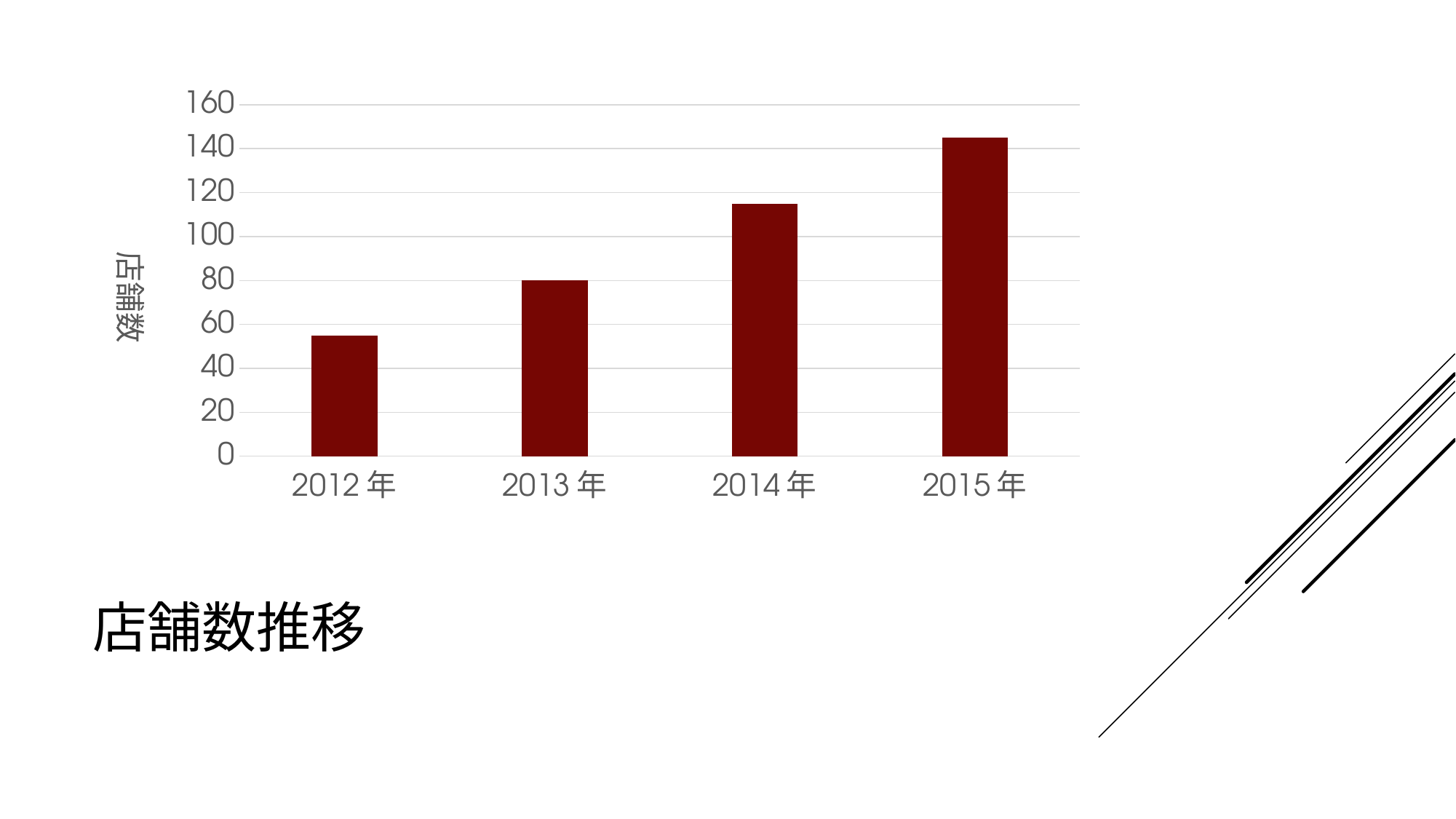

### Chart

| Category | 系列 1 |
|---|---|
| 2012年 | 55.0 |
| 2013年 | 80.0 |
| 2014年 | 115.0 |
| 2015年 | 145.0 |
# 店舗数推移